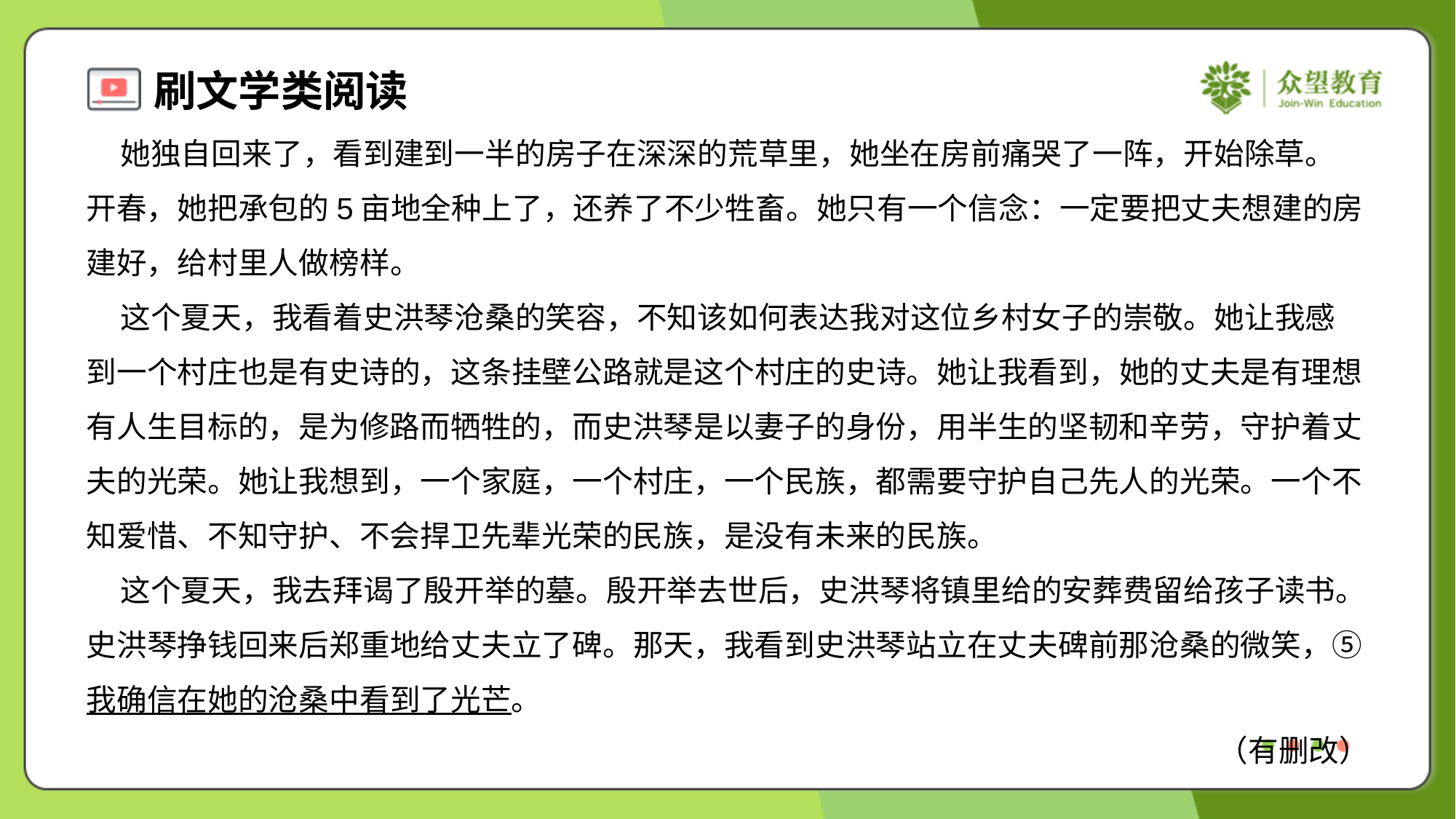

她独自回来了，看到建到一半的房子在深深的荒草里，她坐在房前痛哭了一阵，开始除草。
开春，她把承包的5亩地全种上了，还养了不少牲畜。她只有一个信念：一定要把丈夫想建的房
建好，给村里人做榜样。
    这个夏天，我看着史洪琴沧桑的笑容，不知该如何表达我对这位乡村女子的崇敬。她让我感
到一个村庄也是有史诗的，这条挂壁公路就是这个村庄的史诗。她让我看到，她的丈夫是有理想
有人生目标的，是为修路而牺牲的，而史洪琴是以妻子的身份，用半生的坚韧和辛劳，守护着丈
夫的光荣。她让我想到，一个家庭，一个村庄，一个民族，都需要守护自己先人的光荣。一个不
知爱惜、不知守护、不会捍卫先辈光荣的民族，是没有未来的民族。
    这个夏天，我去拜谒了殷开举的墓。殷开举去世后，史洪琴将镇里给的安葬费留给孩子读书。
史洪琴挣钱回来后郑重地给丈夫立了碑。那天，我看到史洪琴站立在丈夫碑前那沧桑的微笑，⑤
我确信在她的沧桑中看到了光芒。
（有删改）